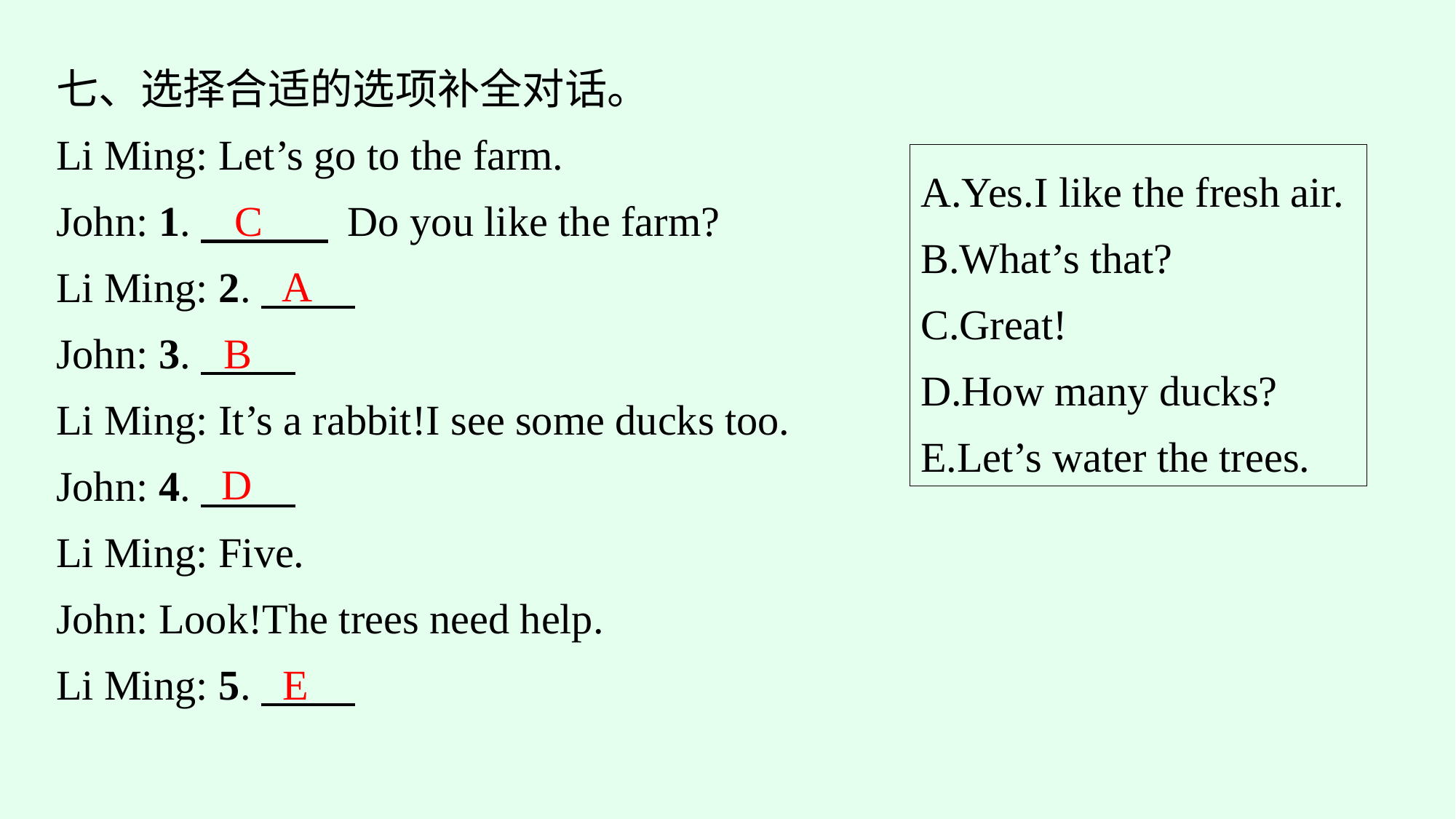

七、选择合适的选项补全对话。
Li Ming: Let’s go to the farm.
John: 1.　　　 Do you like the farm?
Li Ming: 2.
John: 3.
Li Ming: It’s a rabbit!I see some ducks too.
John: 4.
Li Ming: Five.
John: Look!The trees need help.
Li Ming: 5.
A.Yes.I like the fresh air.
B.What’s that?
C.Great!
D.How many ducks?
E.Let’s water the trees.
C
A
B
D
E